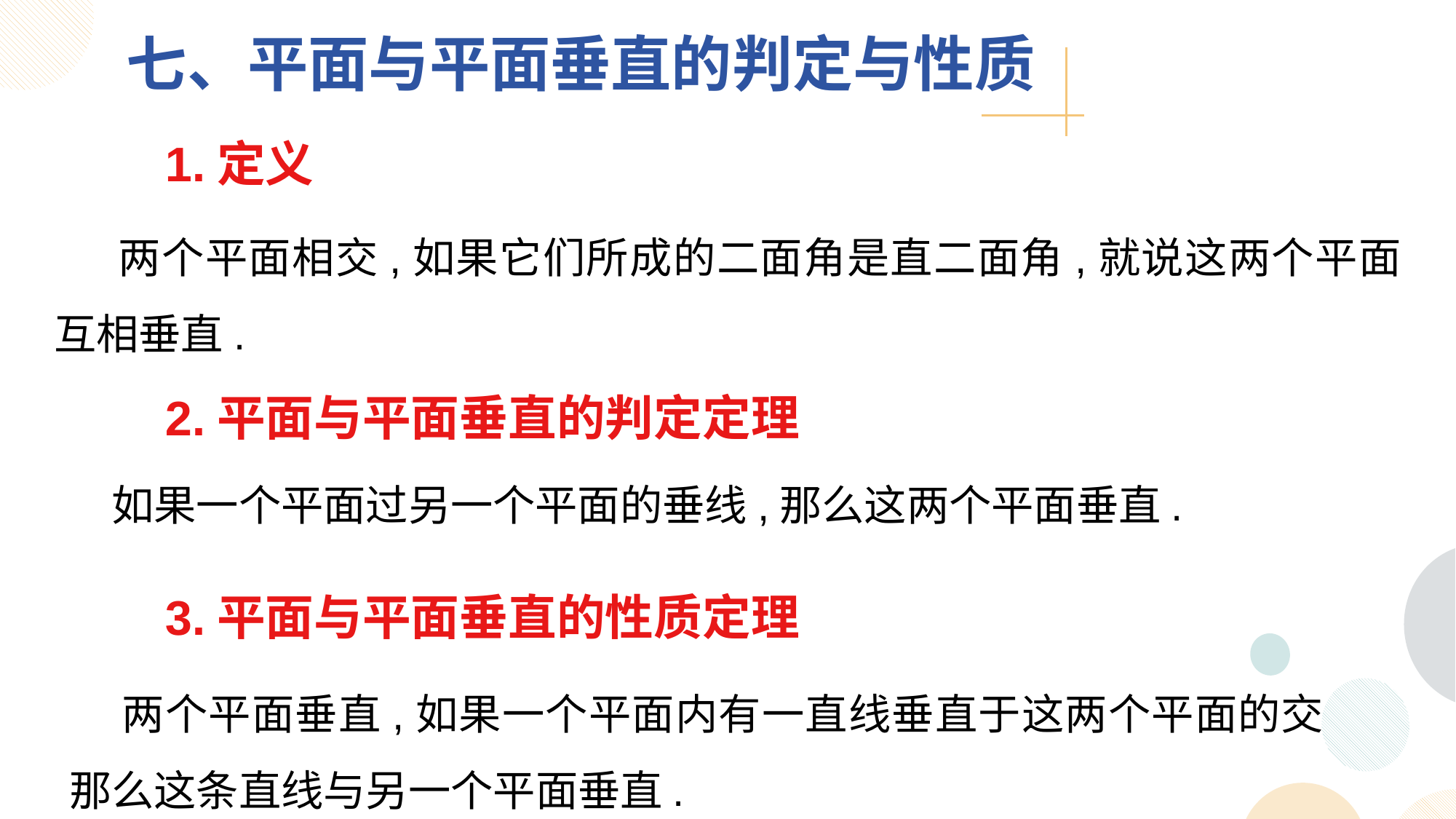

七、平面与平面垂直的判定与性质
1.定义
     两个平面相交,如果它们所成的二面角是直二面角,就说这两个平面互相垂直.
2.平面与平面垂直的判定定理
     如果一个平面过另一个平面的垂线,那么这两个平面垂直.

3.平面与平面垂直的性质定理
    两个平面垂直,如果一个平面内有一直线垂直于这两个平面的交线,那么这条直线与另一个平面垂直.